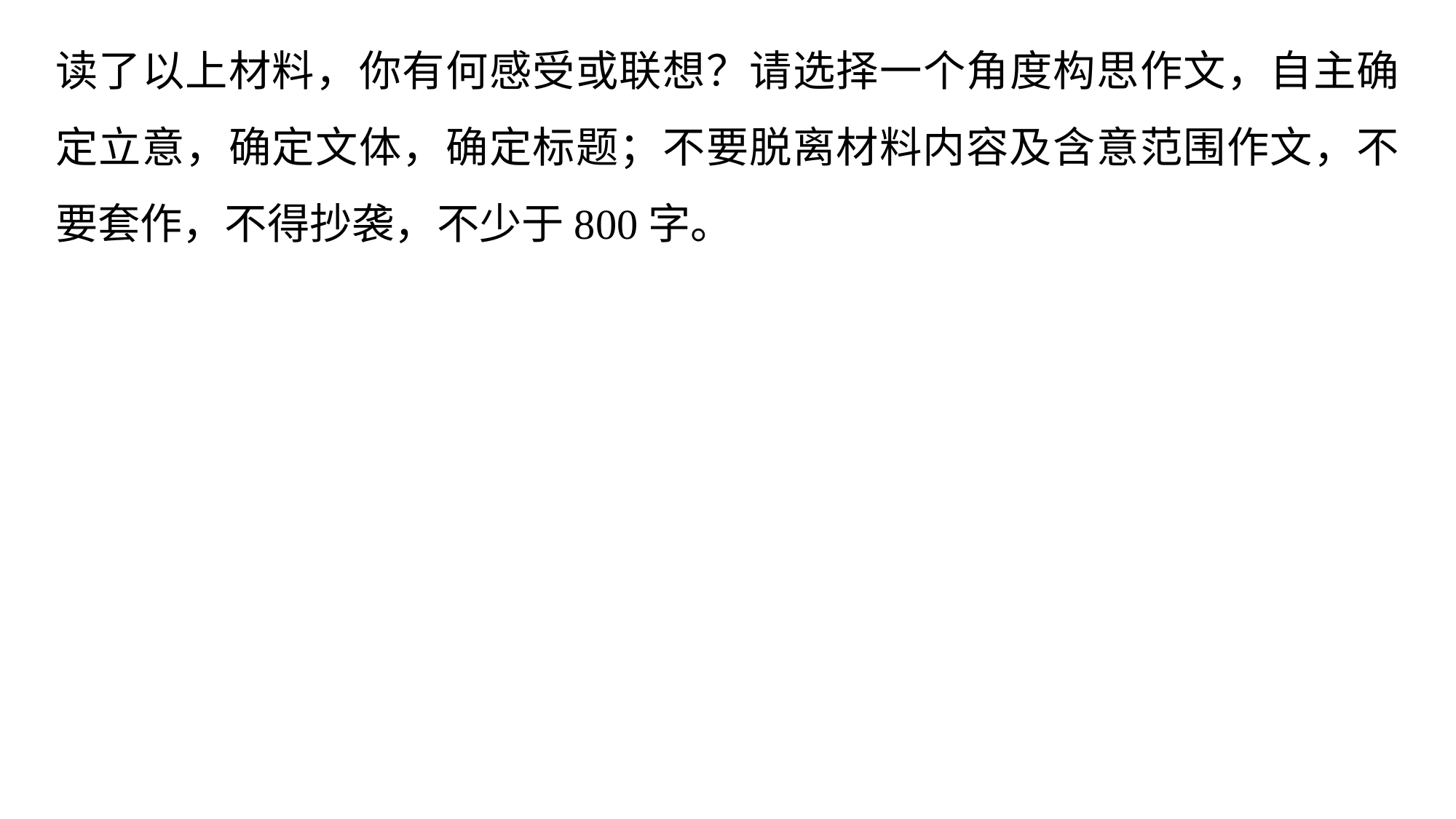

读了以上材料，你有何感受或联想？请选择一个角度构思作文，自主确定立意，确定文体，确定标题；不要脱离材料内容及含意范围作文，不要套作，不得抄袭，不少于800字。